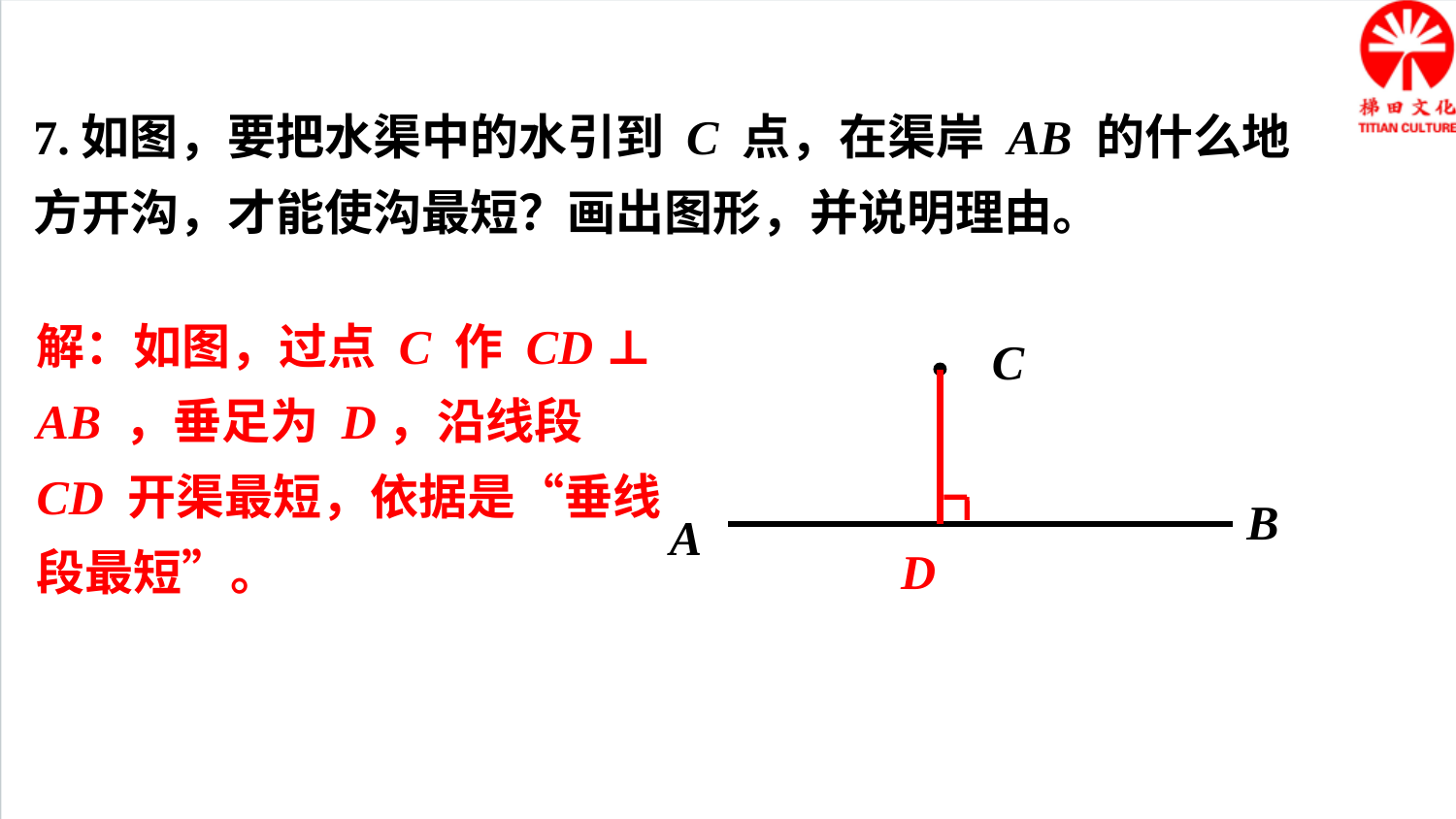

7.如图，要把水渠中的水引到 C 点，在渠岸 AB 的什么地方开沟，才能使沟最短？画出图形，并说明理由。
解：如图，过点 C 作 CD ⊥ AB ，垂足为 D，沿线段 CD 开渠最短，依据是“垂线段最短”。
C

B
A

D